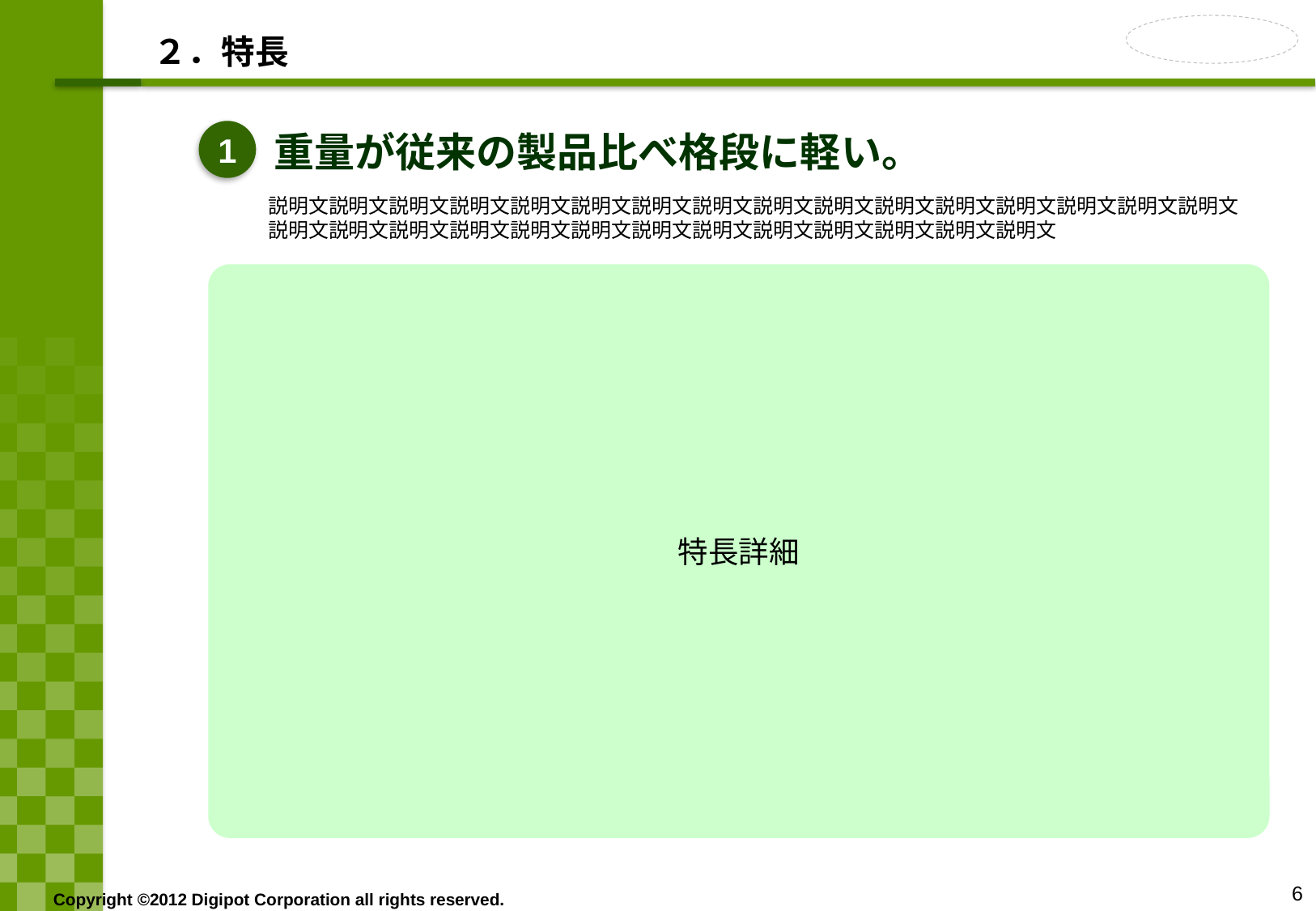

# ２．特長
重量が従来の製品比べ格段に軽い。
1
説明文説明文説明文説明文説明文説明文説明文説明文説明文説明文説明文説明文説明文説明文説明文説明文説明文説明文説明文説明文説明文説明文説明文説明文説明文説明文説明文説明文説明文
特長詳細
6